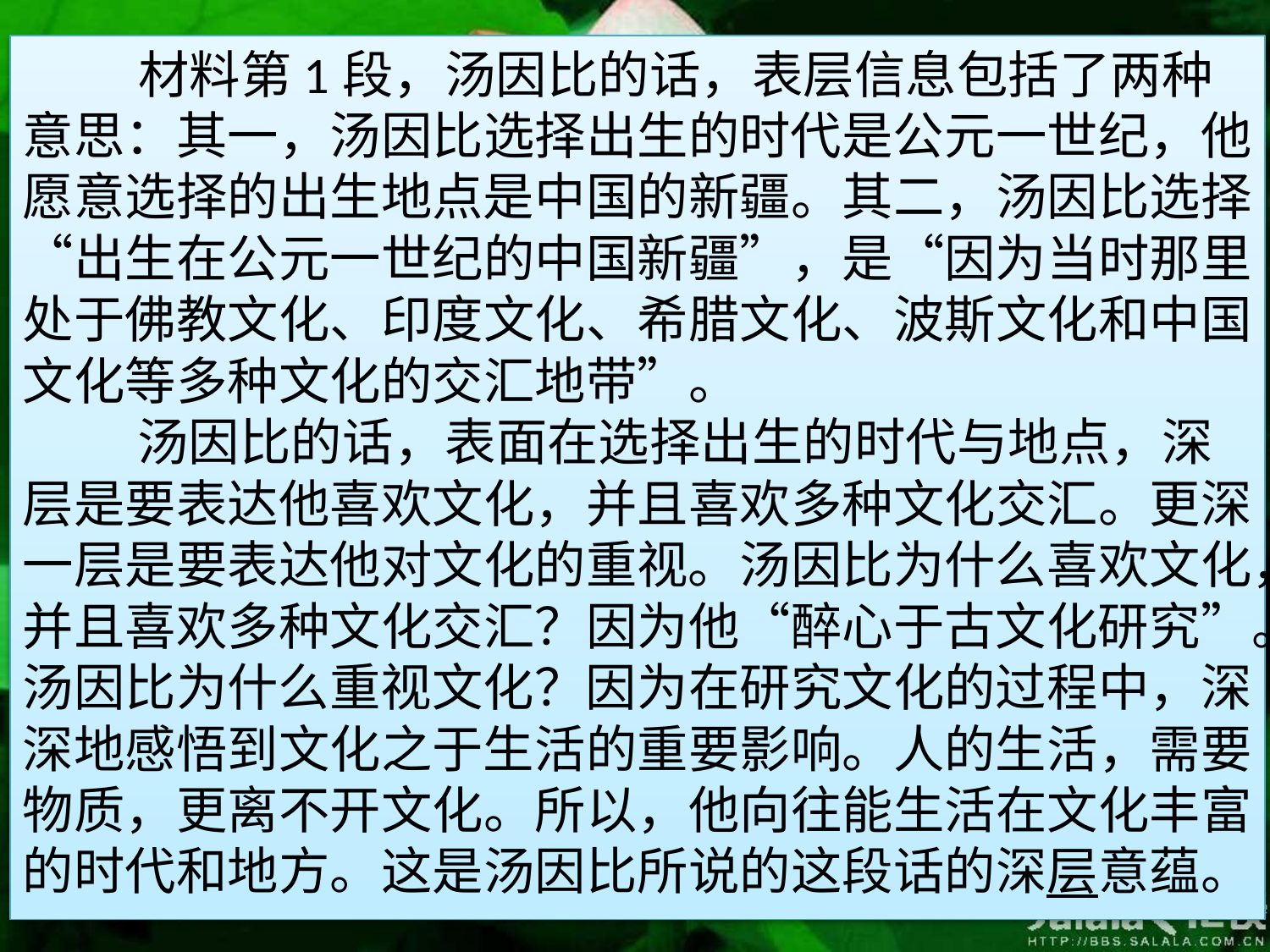

材料第1段，汤因比的话，表层信息包括了两种意思：其一，汤因比选择出生的时代是公元一世纪，他愿意选择的出生地点是中国的新疆。其二，汤因比选择“出生在公元一世纪的中国新疆”，是“因为当时那里处于佛教文化、印度文化、希腊文化、波斯文化和中国文化等多种文化的交汇地带”。
         汤因比的话，表面在选择出生的时代与地点，深层是要表达他喜欢文化，并且喜欢多种文化交汇。更深一层是要表达他对文化的重视。汤因比为什么喜欢文化，并且喜欢多种文化交汇？因为他“醉心于古文化研究”。汤因比为什么重视文化？因为在研究文化的过程中，深深地感悟到文化之于生活的重要影响。人的生活，需要物质，更离不开文化。所以，他向往能生活在文化丰富的时代和地方。这是汤因比所说的这段话的深层意蕴。